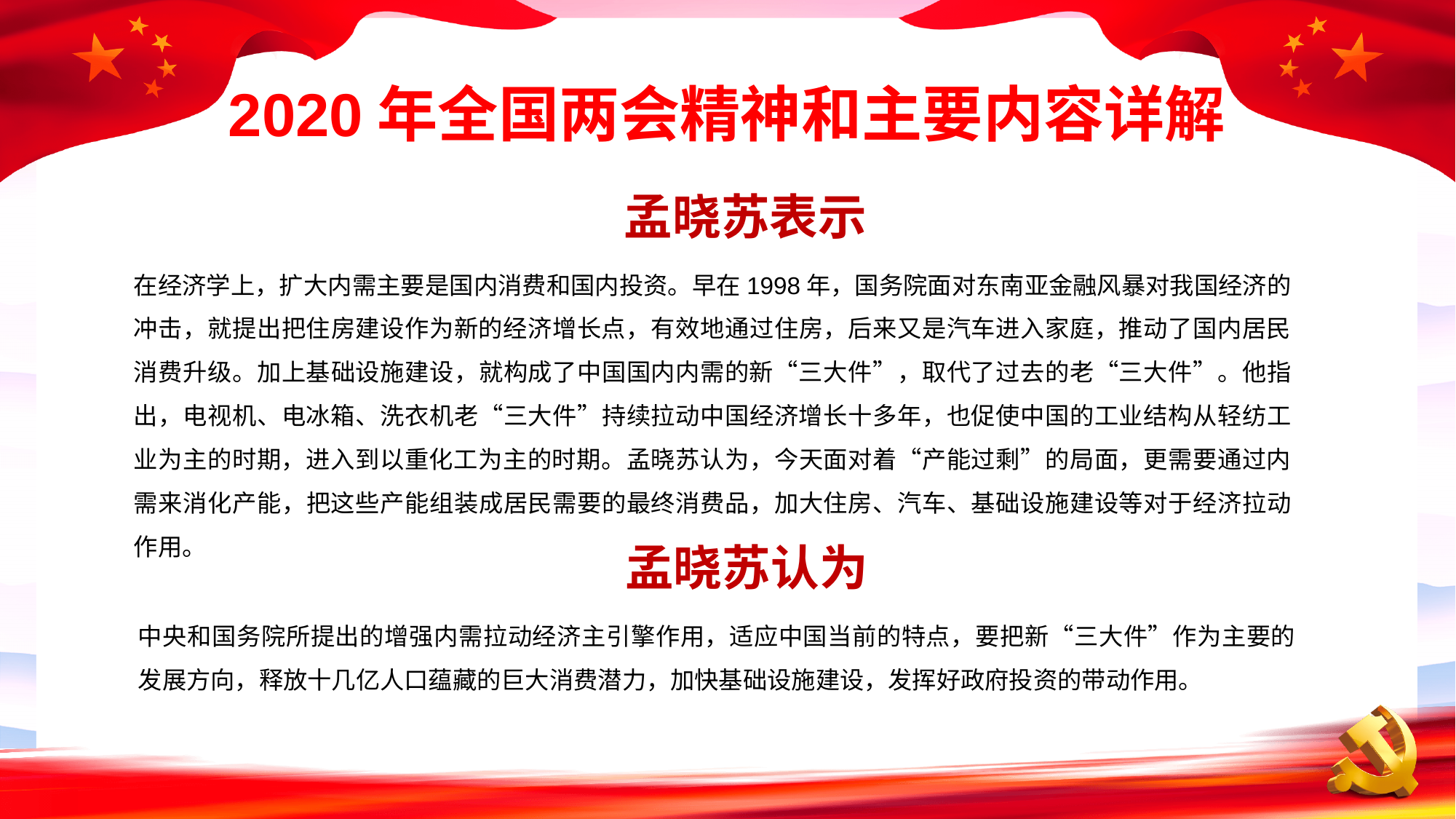

孟晓苏表示

在经济学上，扩大内需主要是国内消费和国内投资。早在1998年，国务院面对东南亚金融风暴对我国经济的冲击，就提出把住房建设作为新的经济增长点，有效地通过住房，后来又是汽车进入家庭，推动了国内居民消费升级。加上基础设施建设，就构成了中国国内内需的新“三大件”，取代了过去的老“三大件”。他指出，电视机、电冰箱、洗衣机老“三大件”持续拉动中国经济增长十多年，也促使中国的工业结构从轻纺工业为主的时期，进入到以重化工为主的时期。孟晓苏认为，今天面对着“产能过剩”的局面，更需要通过内需来消化产能，把这些产能组装成居民需要的最终消费品，加大住房、汽车、基础设施建设等对于经济拉动作用。
孟晓苏认为

中央和国务院所提出的增强内需拉动经济主引擎作用，适应中国当前的特点，要把新“三大件”作为主要的发展方向，释放十几亿人口蕴藏的巨大消费潜力，加快基础设施建设，发挥好政府投资的带动作用。